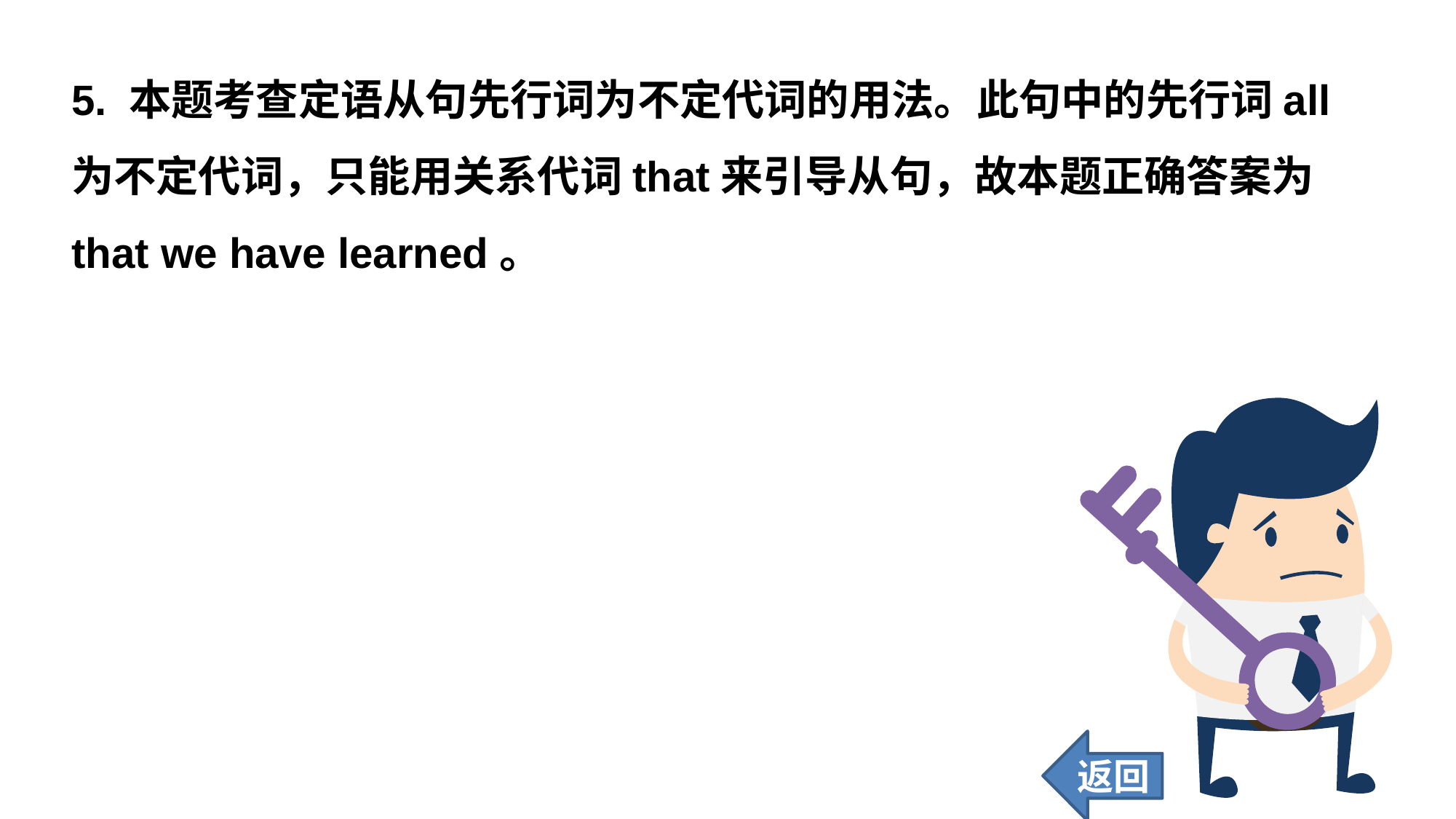

5. 本题考查定语从句先行词为不定代词的用法。此句中的先行词all为不定代词，只能用关系代词that来引导从句，故本题正确答案为that we have learned。

返回
86